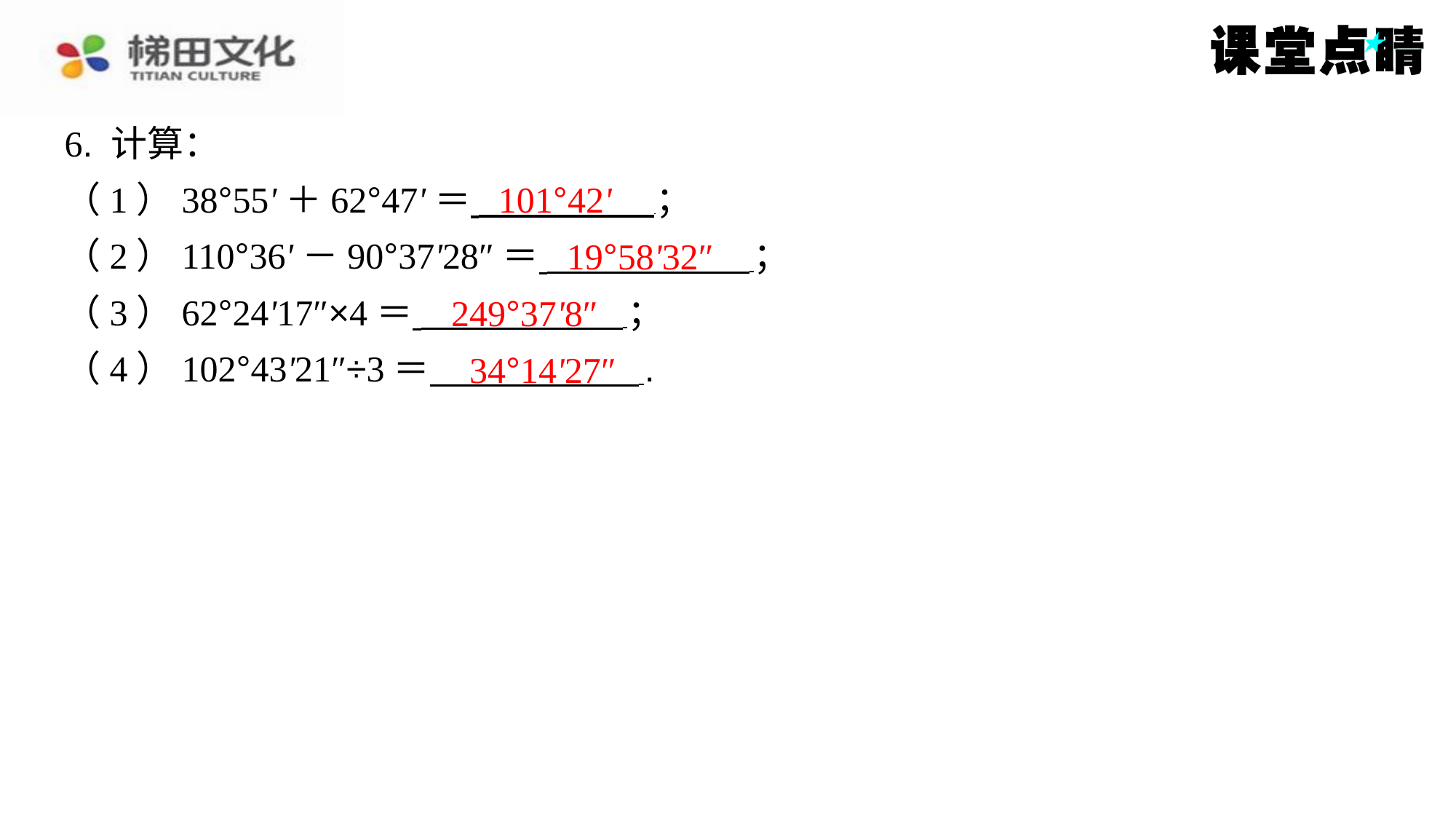

6. 计算：
（1）38°55'＋62°47'＝                            ⁠；
（2）110°36'－90°37'28″＝                                ⁠；
（3）62°24'17″×4＝                                ⁠；
（4）102°43'21″÷3＝                                ⁠.
101°42'
19°58'32″
249°37'8″
34°14'27″